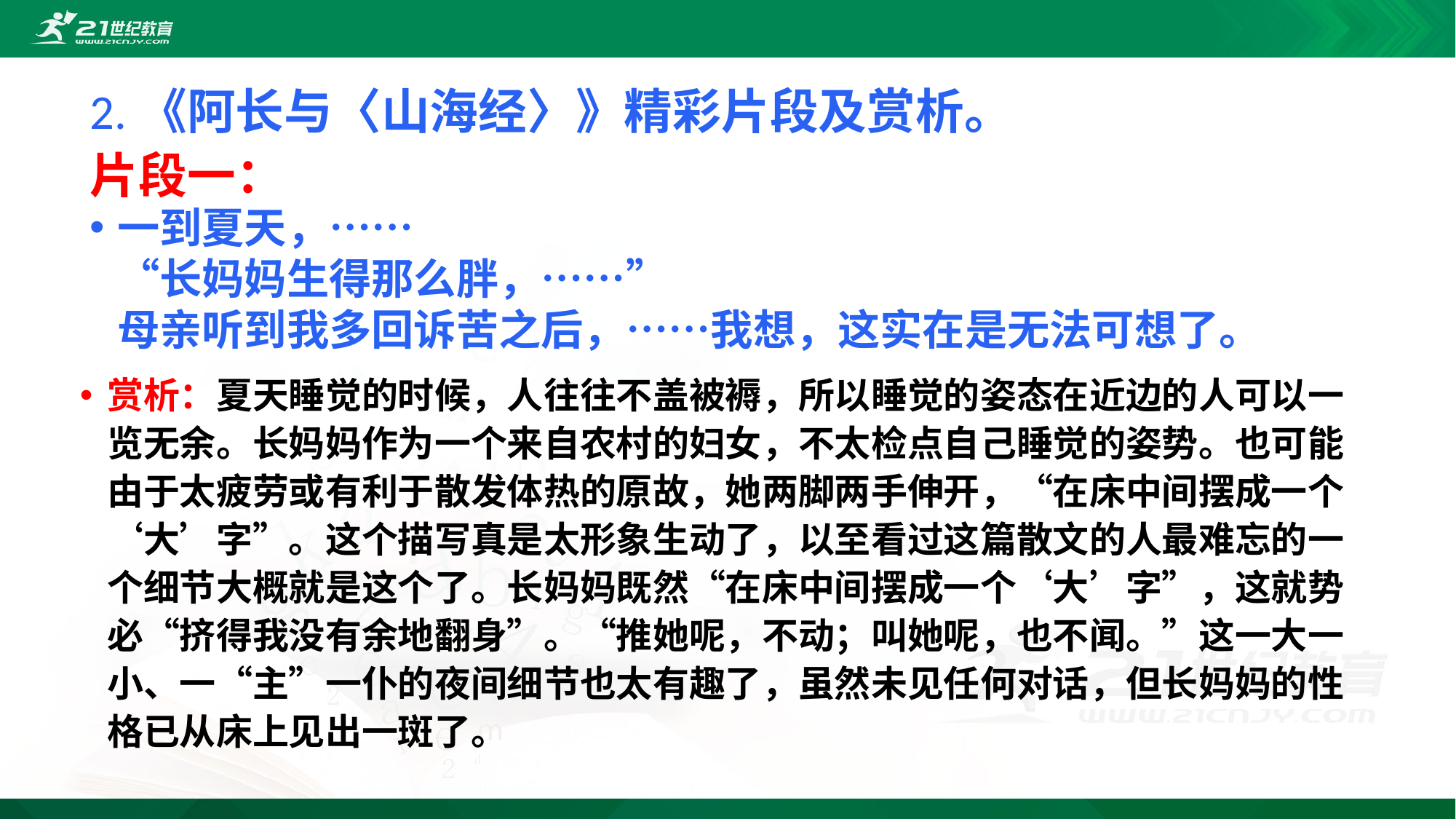

2.《阿长与〈山海经〉》精彩片段及赏析。
片段一：
一到夏天，……
“长妈妈生得那么胖，……”
母亲听到我多回诉苦之后，……我想，这实在是无法可想了。
赏析：夏天睡觉的时候，人往往不盖被褥，所以睡觉的姿态在近边的人可以一览无余。长妈妈作为一个来自农村的妇女，不太检点自己睡觉的姿势。也可能由于太疲劳或有利于散发体热的原故，她两脚两手伸开，“在床中间摆成一个‘大’字”。这个描写真是太形象生动了，以至看过这篇散文的人最难忘的一个细节大概就是这个了。长妈妈既然“在床中间摆成一个‘大’字”，这就势必“挤得我没有余地翻身”。“推她呢，不动；叫她呢，也不闻。”这一大一小、一“主”一仆的夜间细节也太有趣了，虽然未见任何对话，但长妈妈的性格已从床上见出一斑了。